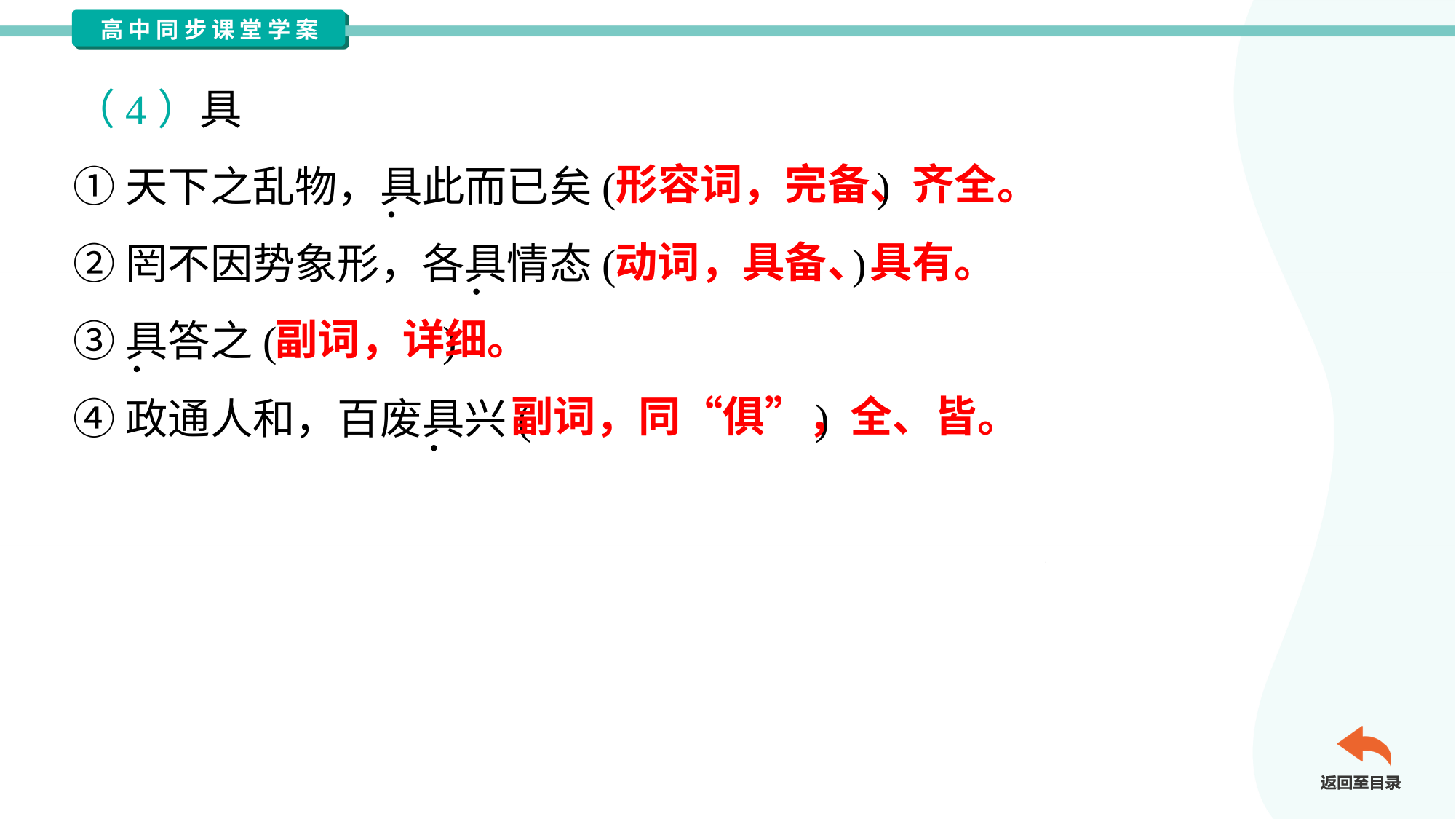

（4）具
①天下之乱物，具此而已矣(                      )
②罔不因势象形，各具情态(                    )
③具答之(              )
④政通人和，百废具兴(                        )
形容词，完备、齐全。
动词，具备、具有。

副词，详细。

副词，同“俱”，全、皆。